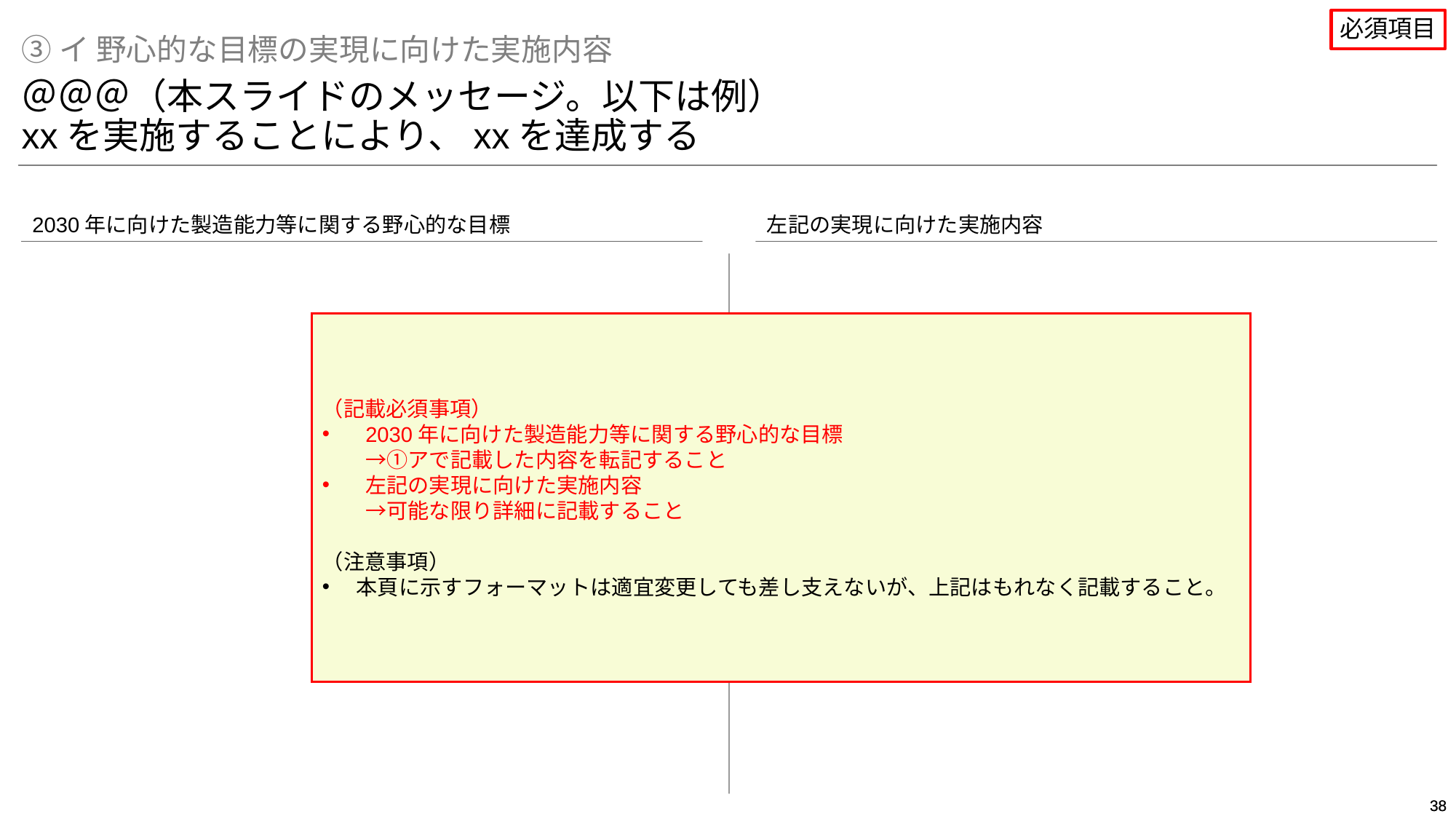

必須項目
③イ 野心的な目標の実現に向けた実施内容
＠＠＠（本スライドのメッセージ。以下は例）
xxを実施することにより、xxを達成する
2030年に向けた製造能力等に関する野心的な目標
左記の実現に向けた実施内容
（記載必須事項）
2030年に向けた製造能力等に関する野心的な目標
→①アで記載した内容を転記すること
左記の実現に向けた実施内容
→可能な限り詳細に記載すること

（注意事項）
本頁に示すフォーマットは適宜変更しても差し支えないが、上記はもれなく記載すること。
 ＞